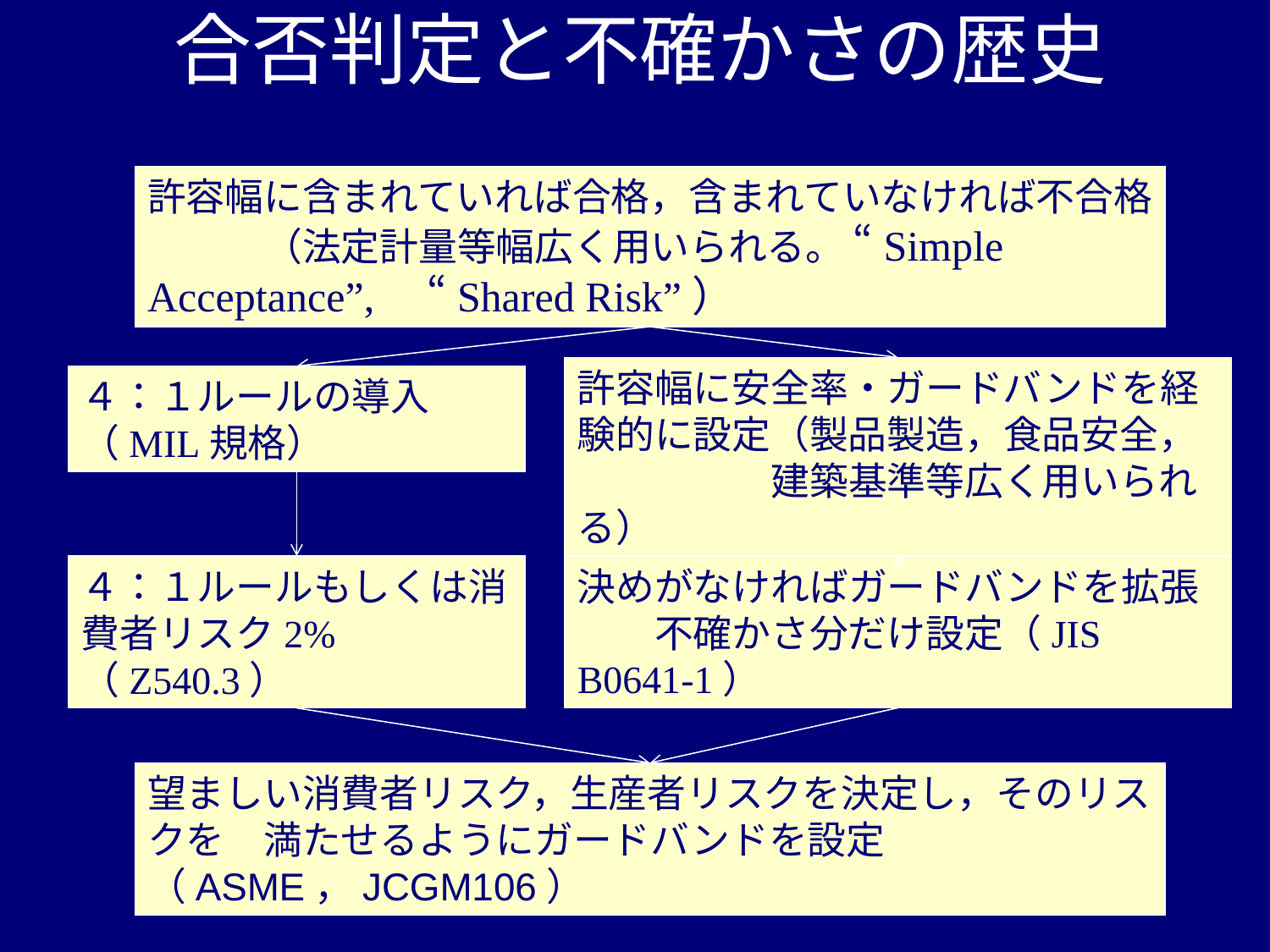

# 合否判定と不確かさの歴史
許容幅に含まれていれば合格，含まれていなければ不合格　　　（法定計量等幅広く用いられる。 “Simple Acceptance”,　“Shared Risk”）
許容幅に安全率・ガードバンドを経験的に設定（製品製造，食品安全，　　　　　建築基準等広く用いられる）
４：１ルールの導入（MIL規格）
決めがなければガードバンドを拡張　　不確かさ分だけ設定（JIS B0641-1）
４：１ルールもしくは消費者リスク2%（Z540.3）
望ましい消費者リスク，生産者リスクを決定し，そのリスクを　満たせるようにガードバンドを設定（ASME，JCGM106）